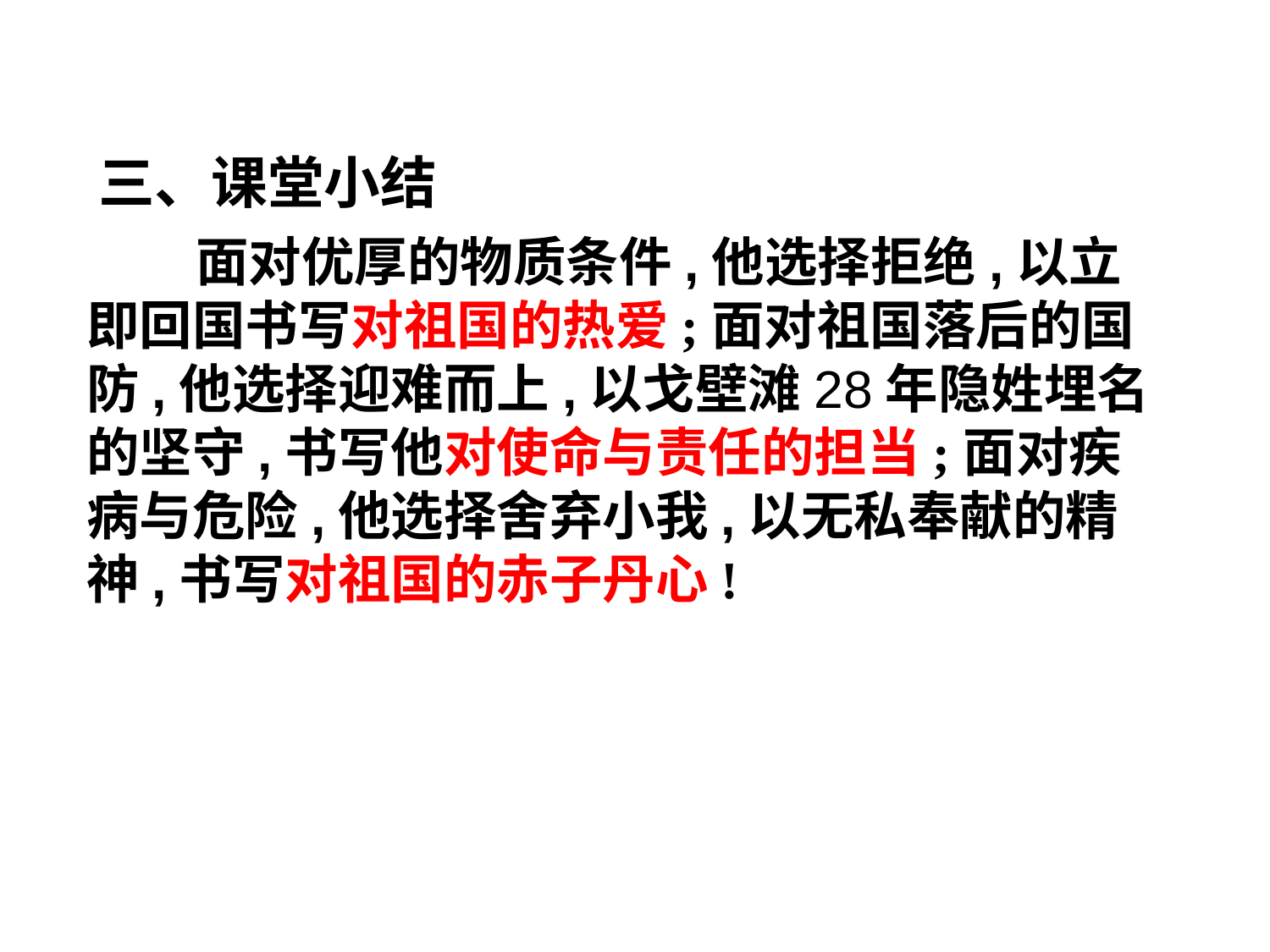

三、课堂小结
        面对优厚的物质条件,他选择拒绝,以立即回国书写对祖国的热爱;面对祖国落后的国防,他选择迎难而上,以戈壁滩28年隐姓埋名的坚守,书写他对使命与责任的担当;面对疾病与危险,他选择舍弃小我,以无私奉献的精神,书写对祖国的赤子丹心!